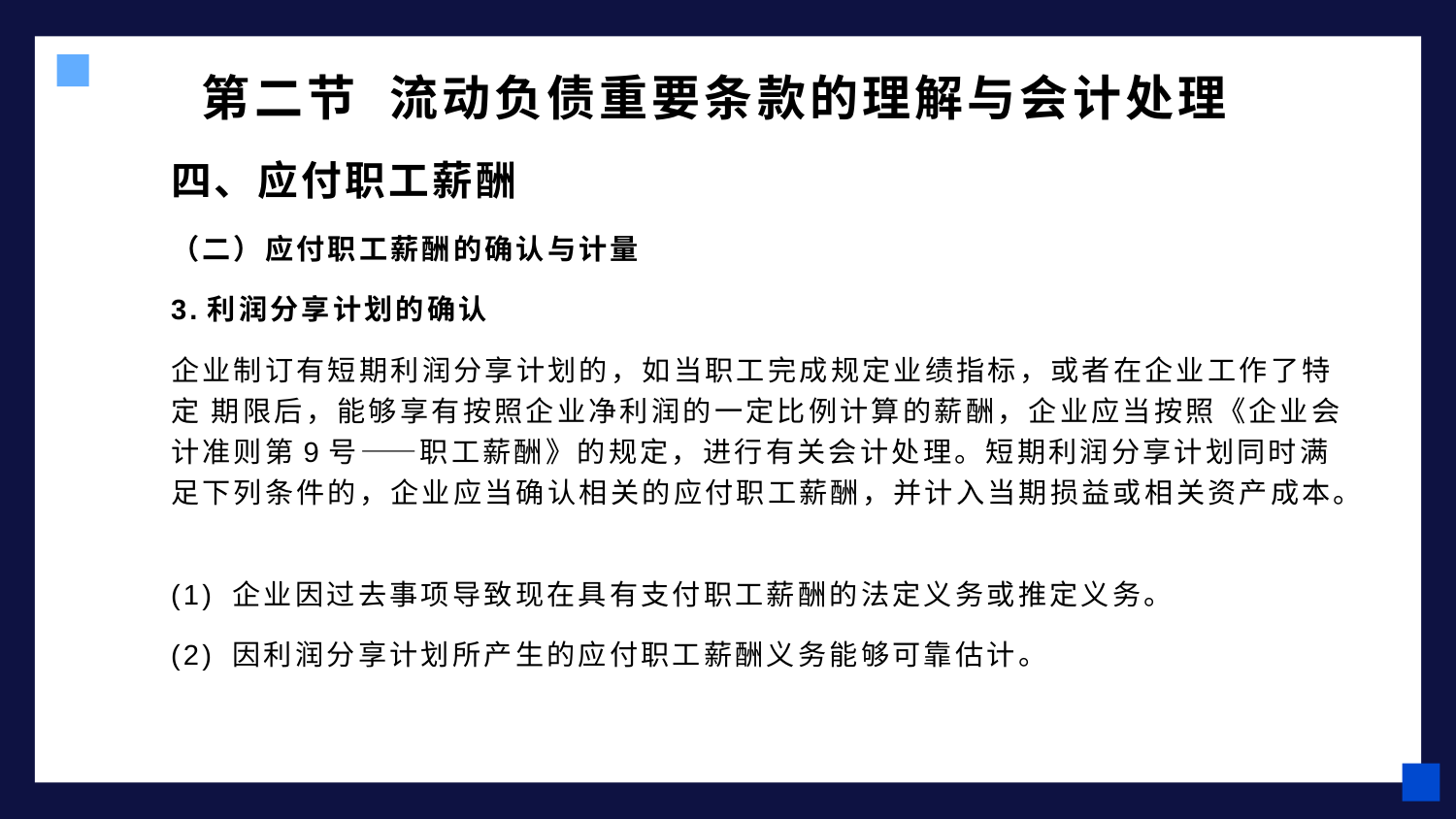

# 第二节  流动负债重要条款的理解与会计处理
四、应付职工薪酬
（二）应付职工薪酬的确认与计量
3.利润分享计划的确认
企业制订有短期利润分享计划的，如当职工完成规定业绩指标，或者在企业工作了特定 期限后，能够享有按照企业净利润的一定比例计算的薪酬，企业应当按照《企业会计准则第9号——职工薪酬》的规定，进行有关会计处理。短期利润分享计划同时满足下列条件的，企业应当确认相关的应付职工薪酬，并计入当期损益或相关资产成本。
(1) 企业因过去事项导致现在具有支付职工薪酬的法定义务或推定义务。
(2) 因利润分享计划所产生的应付职工薪酬义务能够可靠估计。